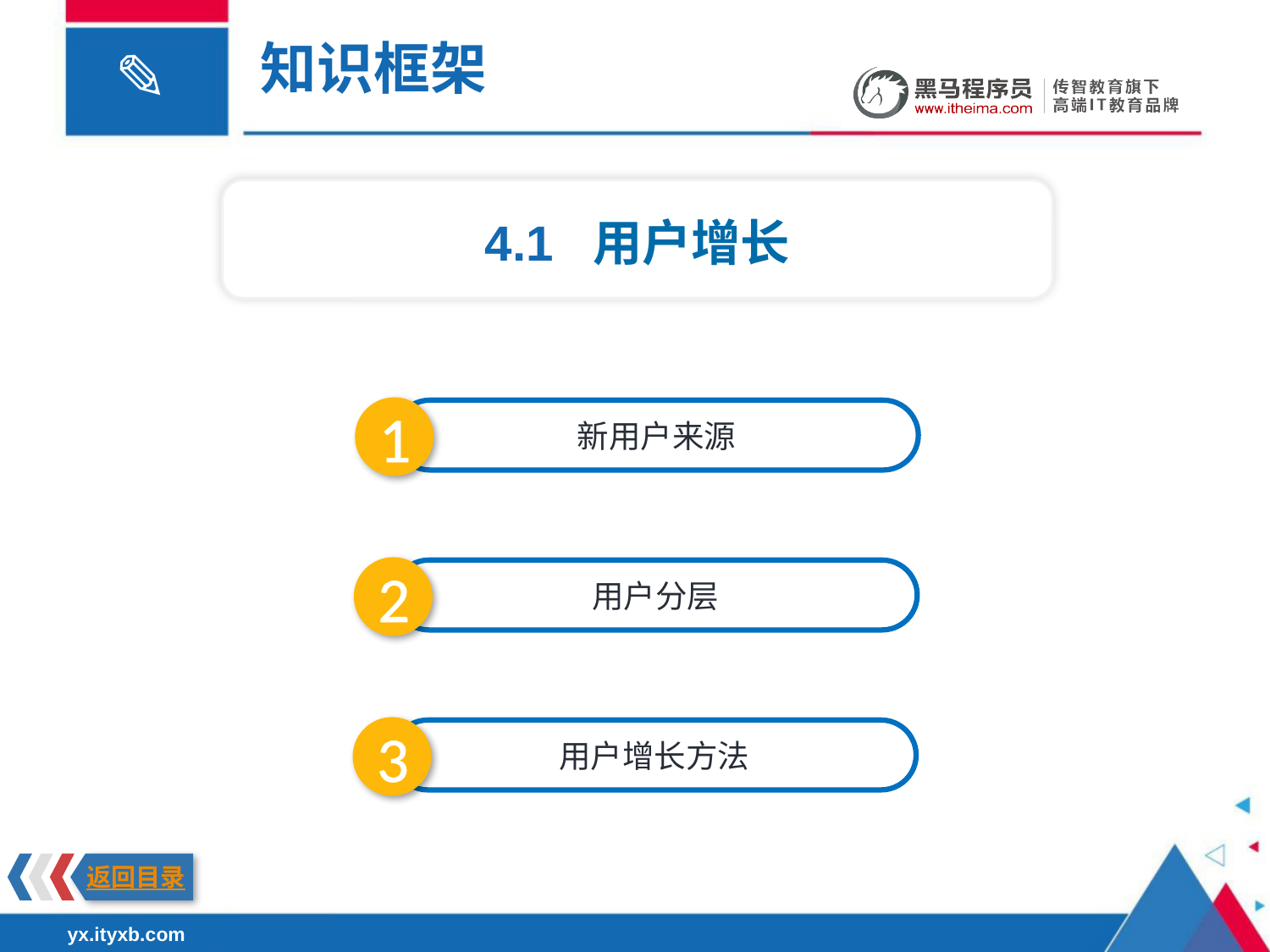

知识框架

4.1  用户增长
1
新用户来源
2
用户分层
3
用户增长方法

返回目录